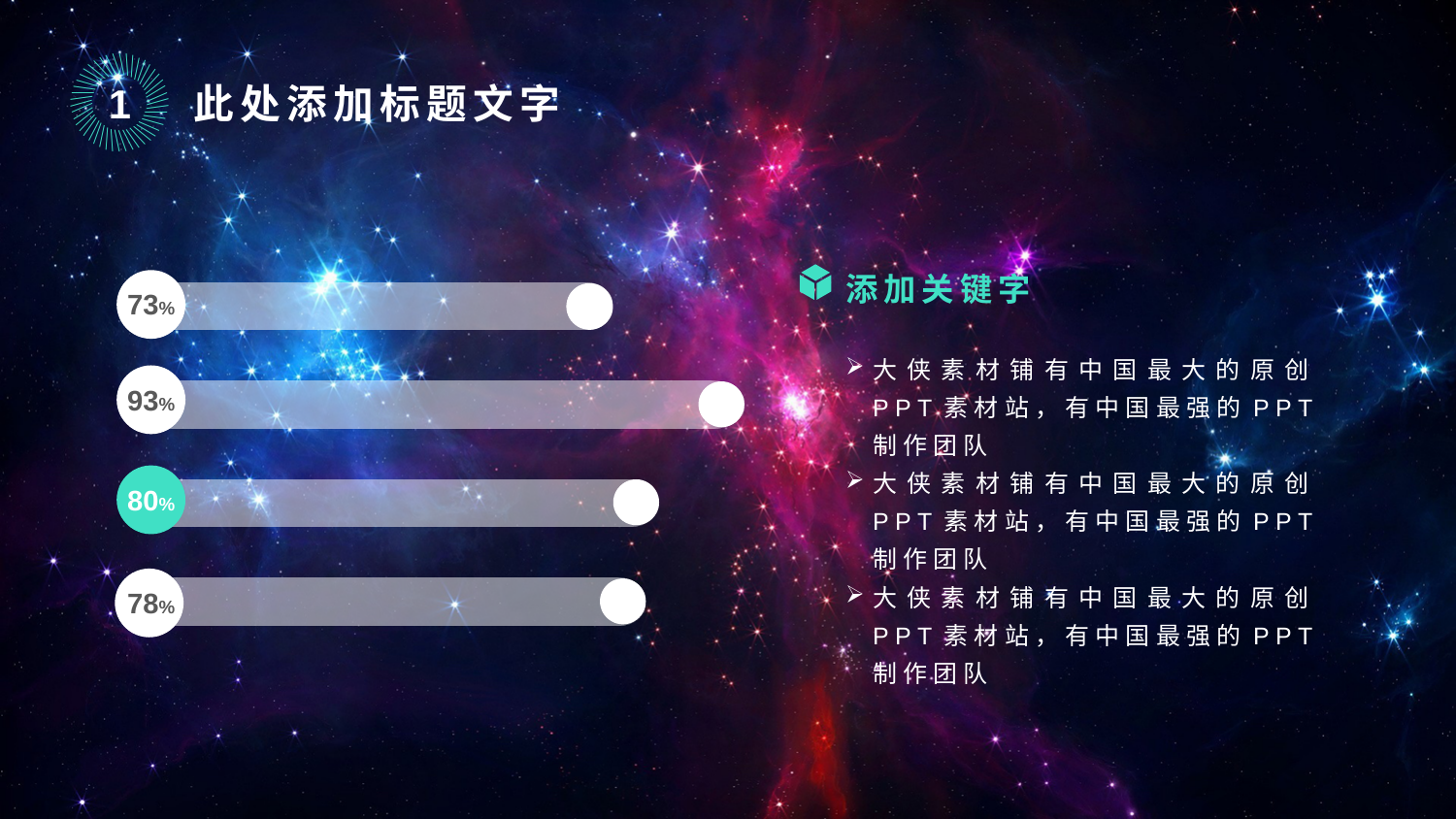

｜
｜
｜
｜
｜
｜
｜
｜
｜
｜
｜
｜
｜
｜
｜
｜
｜
｜
｜
｜
｜
｜
｜
｜
｜
｜
｜
｜
｜
｜
｜
｜
｜
｜
｜
｜
｜
｜
｜
｜
｜
｜
｜
｜
｜
｜
1
此处添加标题文字

### Chart

| Category | 系列 1 |
|---|---|
| 类别 1 | 0.78 |
| 类别 2 | 0.8 |
| 类别 3 | 0.93 |
| 类别 4 | 0.73 |
73%

93%

80%

78%

添加关键字
大侠素材铺有中国最大的原创PPT素材站，有中国最强的PPT制作团队
大侠素材铺有中国最大的原创PPT素材站，有中国最强的PPT制作团队
大侠素材铺有中国最大的原创PPT素材站，有中国最强的PPT制作团队